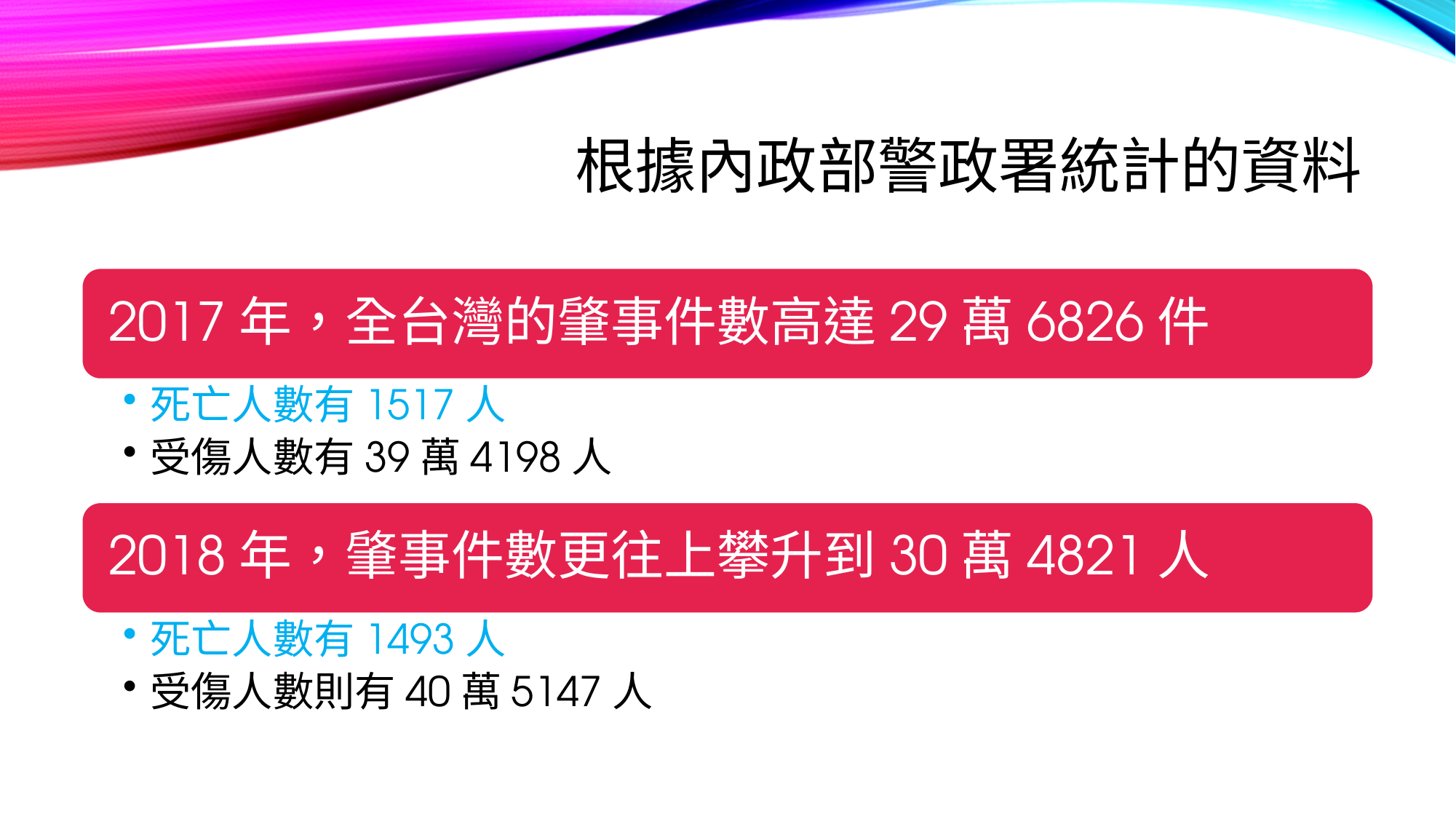

# 根據內政部警政署統計的資料
2017年，全台灣的肇事件數高達29萬6826件
死亡人數有1517人
受傷人數有39萬4198人
2018年，肇事件數更往上攀升到30萬4821人
死亡人數有1493人
受傷人數則有40萬5147人